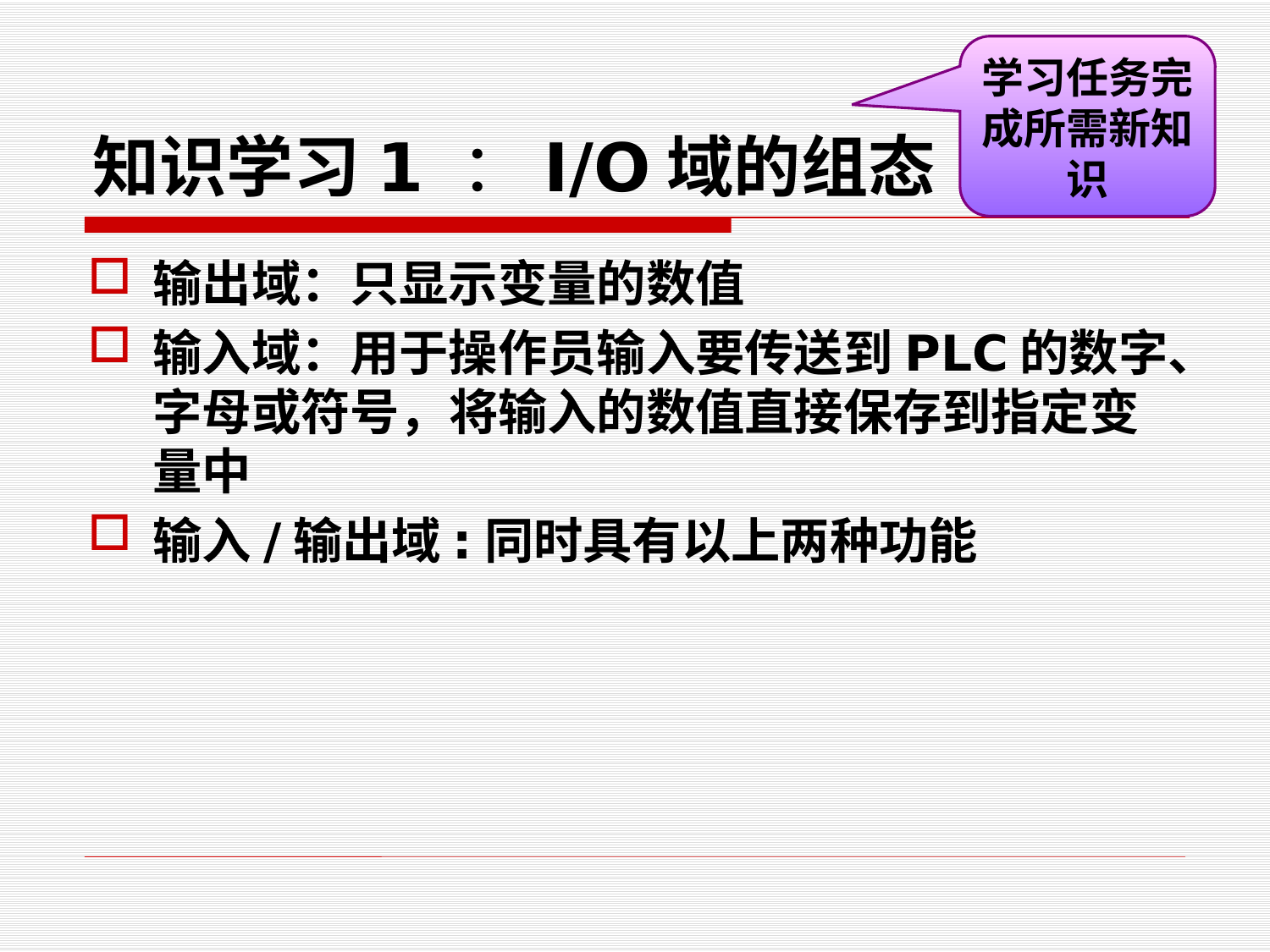

学习任务完成所需新知识
# 知识学习1 ：I/O域的组态
输出域：只显示变量的数值
输入域：用于操作员输入要传送到PLC的数字、字母或符号，将输入的数值直接保存到指定变量中
输入/输出域:同时具有以上两种功能